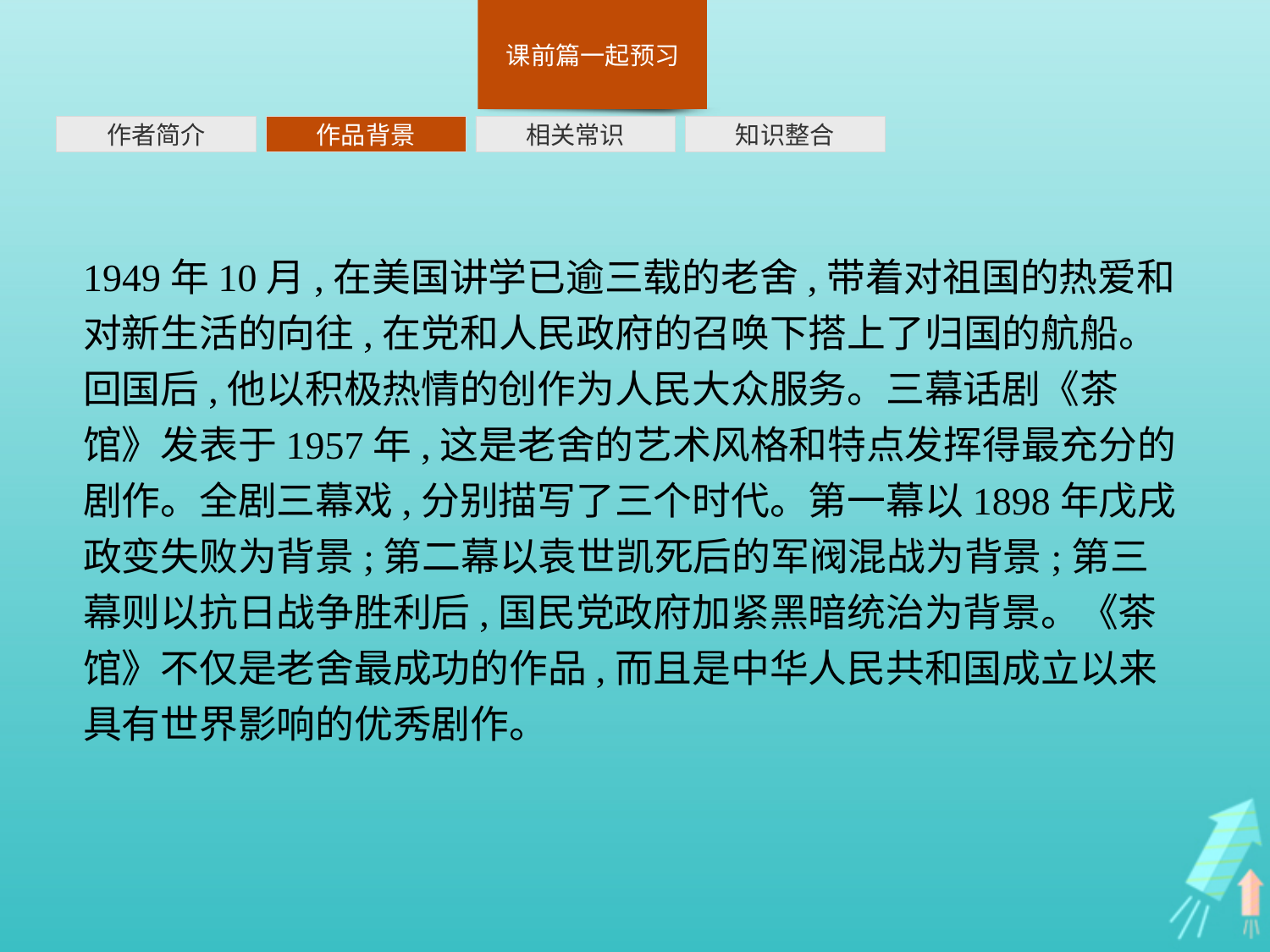

作者简介
作品背景
相关常识
知识整合
1949年10月,在美国讲学已逾三载的老舍,带着对祖国的热爱和对新生活的向往,在党和人民政府的召唤下搭上了归国的航船。回国后,他以积极热情的创作为人民大众服务。三幕话剧《茶馆》发表于1957年,这是老舍的艺术风格和特点发挥得最充分的剧作。全剧三幕戏,分别描写了三个时代。第一幕以1898年戊戌政变失败为背景;第二幕以袁世凯死后的军阀混战为背景;第三幕则以抗日战争胜利后,国民党政府加紧黑暗统治为背景。《茶馆》不仅是老舍最成功的作品,而且是中华人民共和国成立以来具有世界影响的优秀剧作。